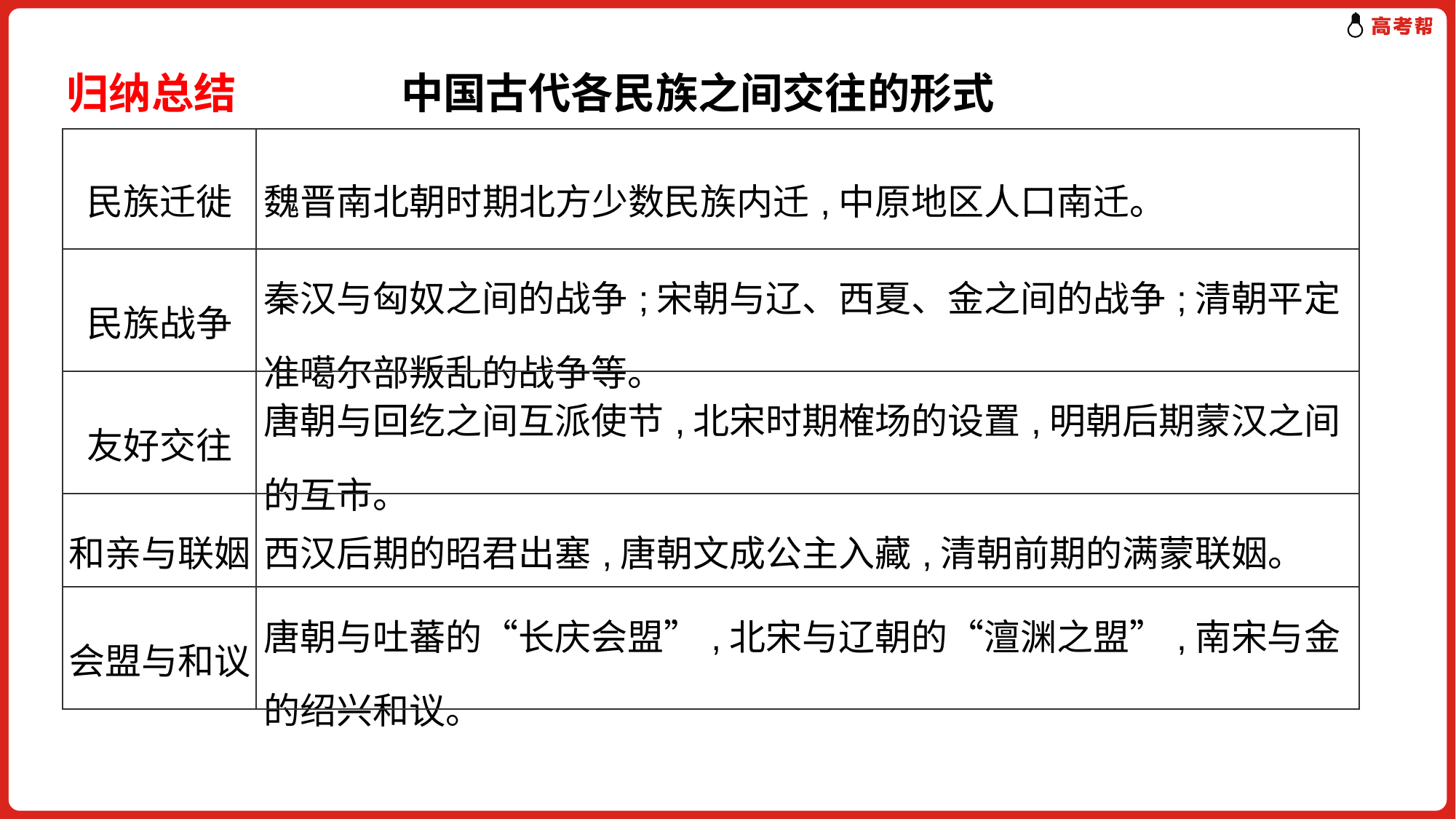

归纳总结　　　    中国古代各民族之间交往的形式
| 民族迁徙 | 魏晋南北朝时期北方少数民族内迁,中原地区人口南迁。 |
| --- | --- |
| 民族战争 | 秦汉与匈奴之间的战争;宋朝与辽、西夏、金之间的战争;清朝平定准噶尔部叛乱的战争等。 |
| 友好交往 | 唐朝与回纥之间互派使节,北宋时期榷场的设置,明朝后期蒙汉之间的互市。 |
| 和亲与联姻 | 西汉后期的昭君出塞,唐朝文成公主入藏,清朝前期的满蒙联姻。 |
| 会盟与和议 | 唐朝与吐蕃的“长庆会盟”,北宋与辽朝的“澶渊之盟”,南宋与金的绍兴和议。 |